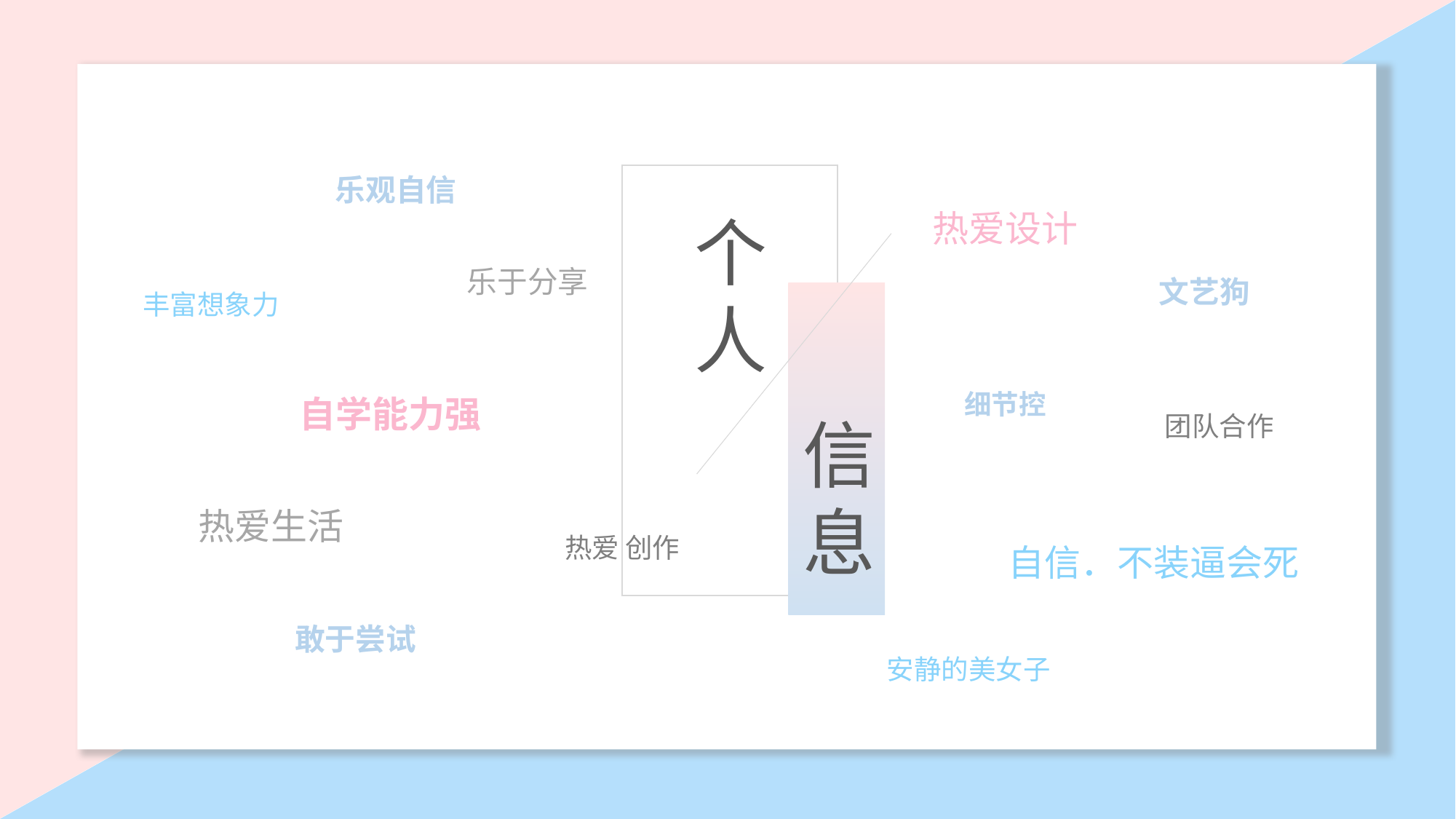

乐观自信

热爱设计
个
人
乐于分享
文艺狗
丰富想象力

细节控
自学能力强
信
息
团队合作
热爱生活
热爱 创作
自信．不装逼会死
敢于尝试
安静的美女子